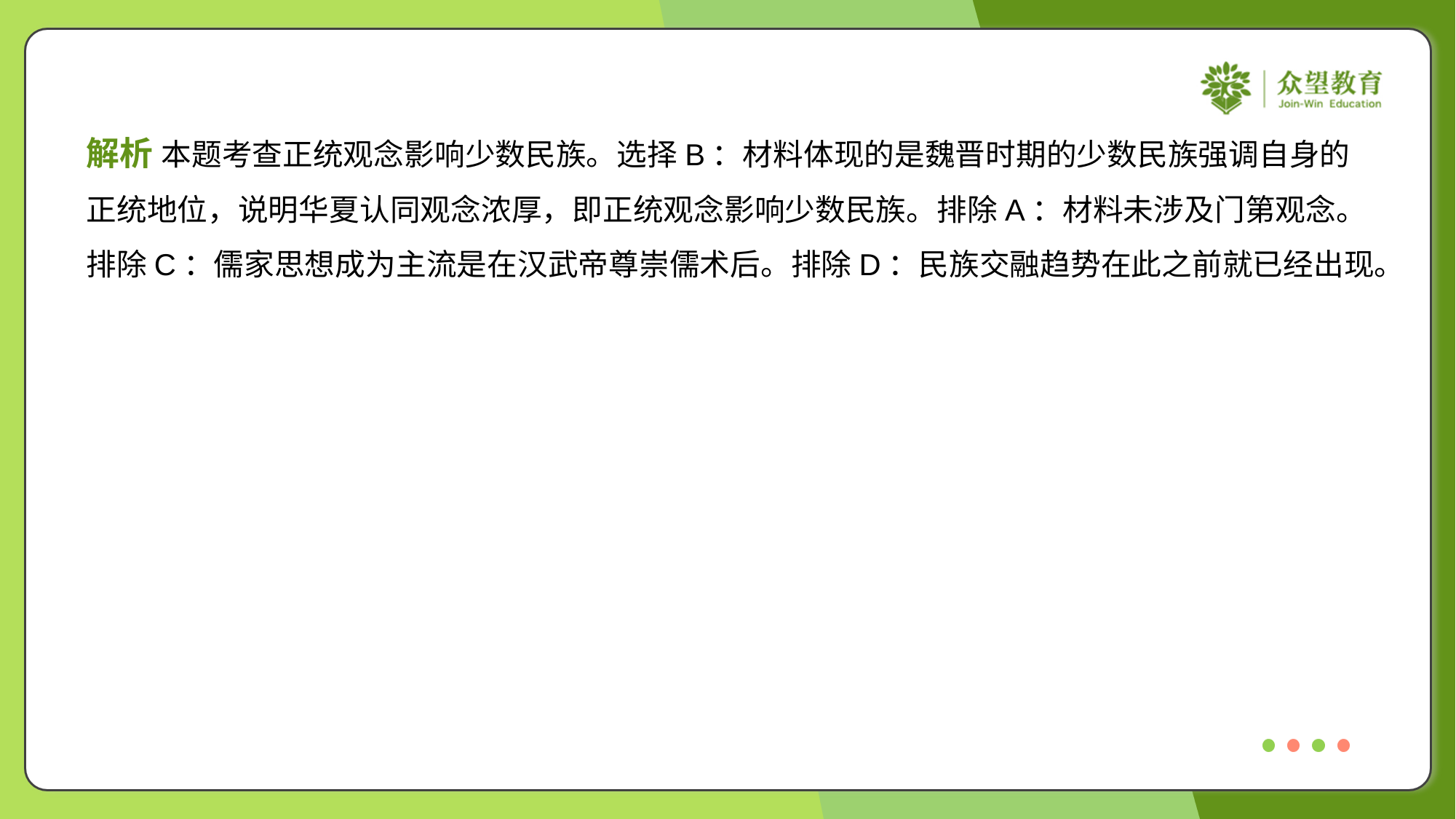

解析 本题考查正统观念影响少数民族。选择B：材料体现的是魏晋时期的少数民族强调自身的
正统地位，说明华夏认同观念浓厚，即正统观念影响少数民族。排除A：材料未涉及门第观念。
排除C：儒家思想成为主流是在汉武帝尊崇儒术后。排除D：民族交融趋势在此之前就已经出现。